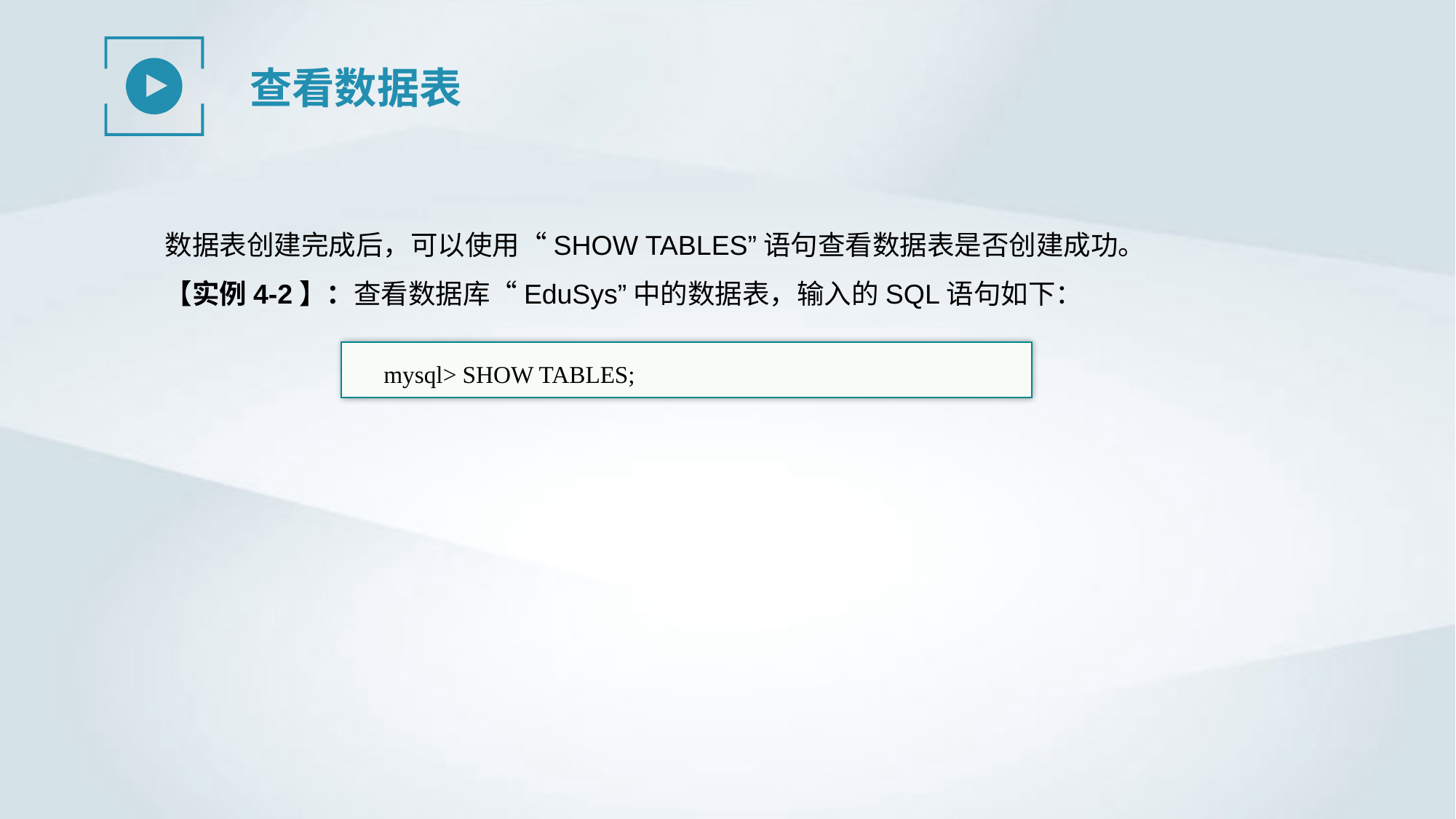

查看数据表
数据表创建完成后，可以使用“SHOW TABLES”语句查看数据表是否创建成功。
【实例4-2】：查看数据库“EduSys”中的数据表，输入的SQL语句如下：
mysql> SHOW TABLES;